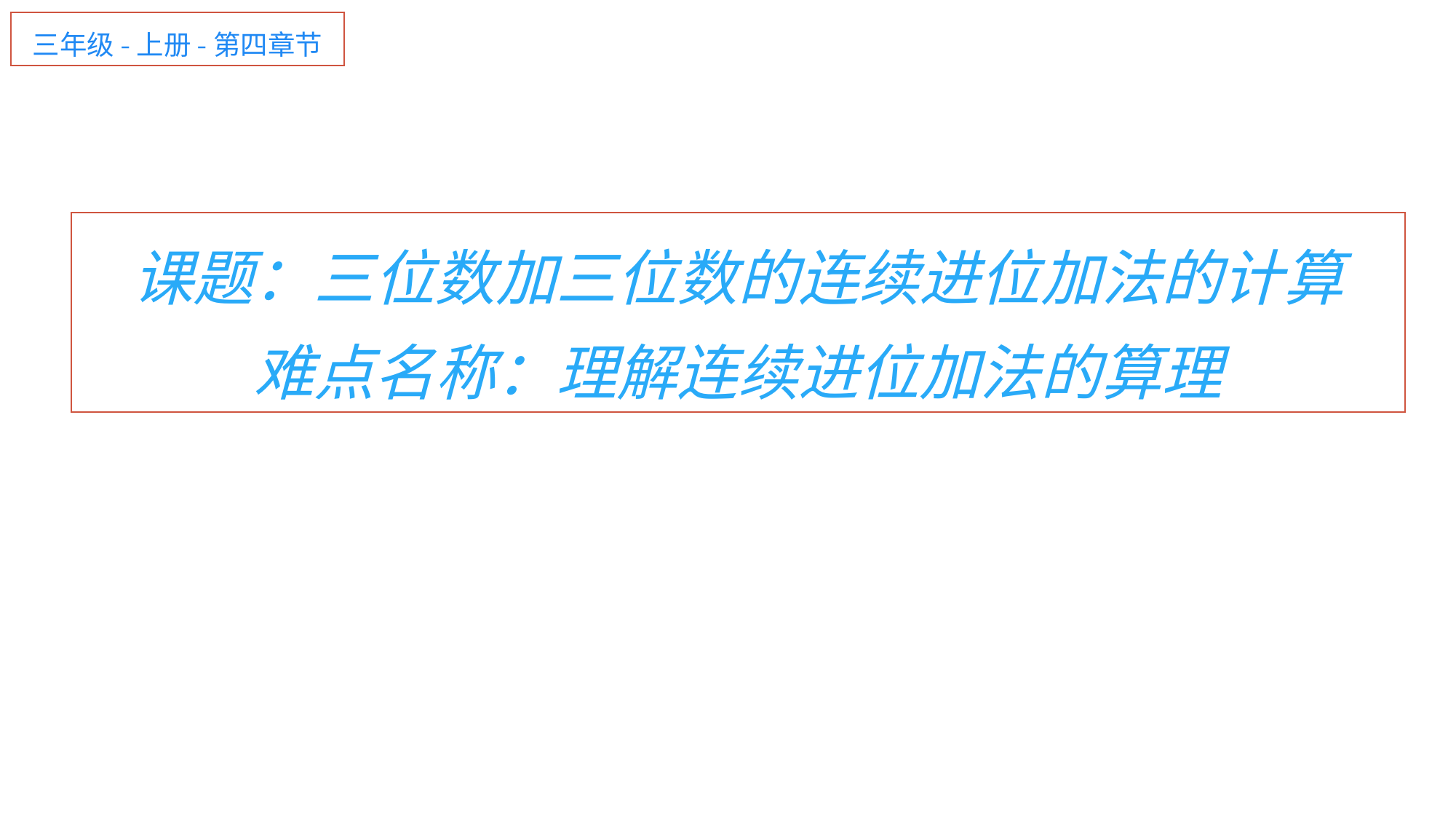

三年级-上册-第四章节
课题：三位数加三位数的连续进位加法的计算
难点名称：理解连续进位加法的算理
1